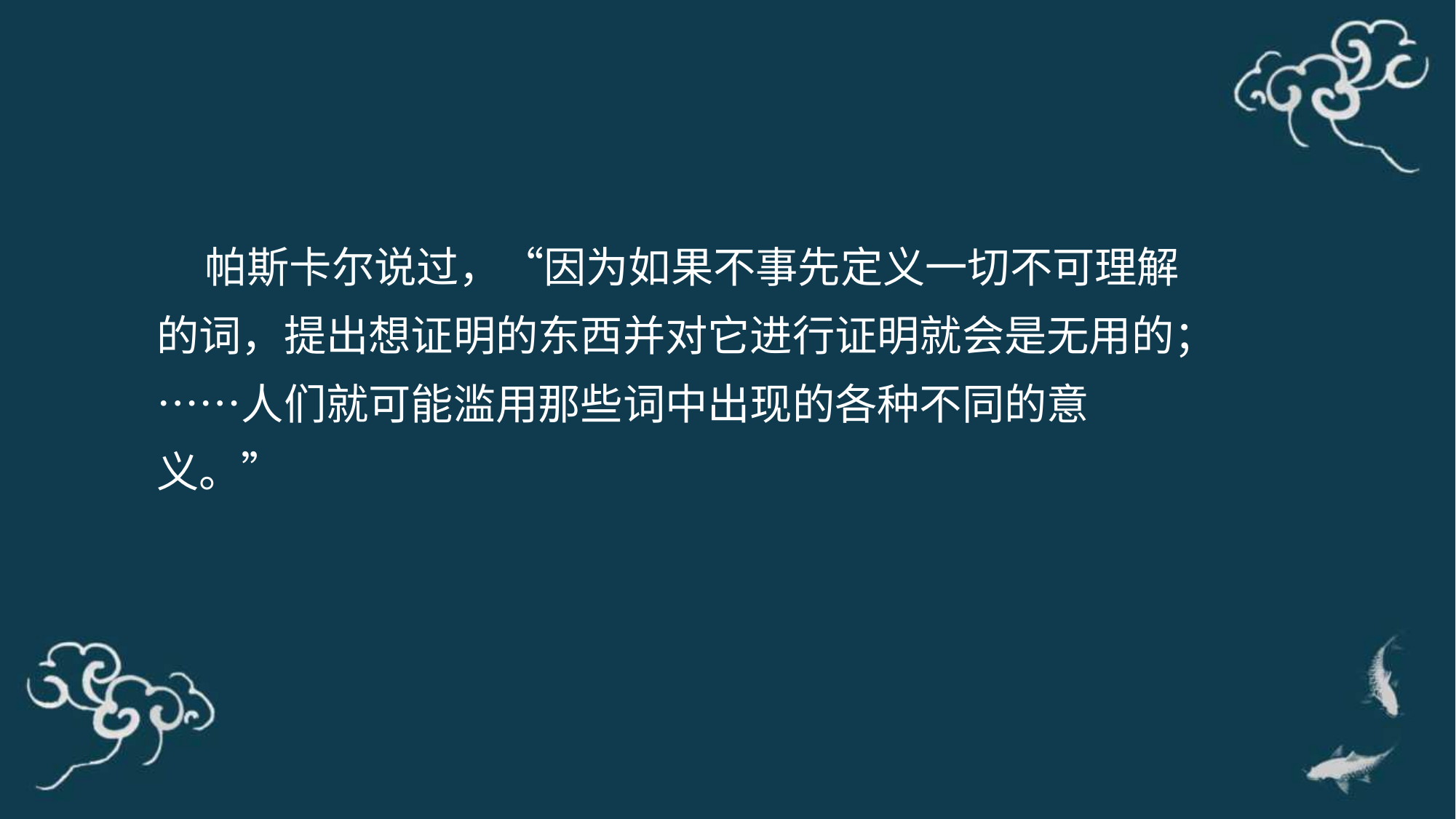

帕斯卡尔说过，“因为如果不事先定义一切不可理解的词，提出想证明的东西并对它进行证明就会是无用的；……人们就可能滥用那些词中出现的各种不同的意义。”